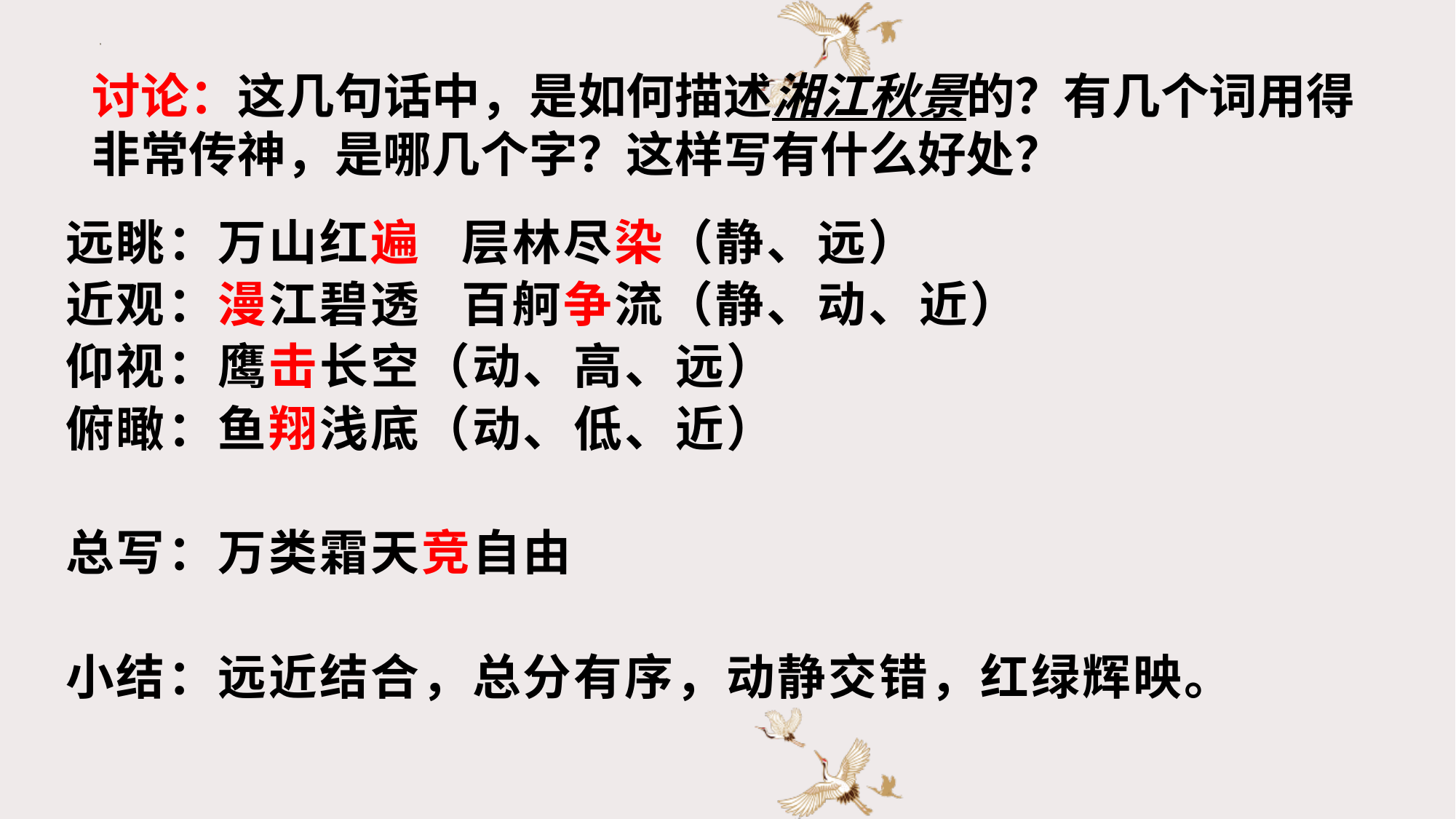

讨论：这几句话中，是如何描述湘江秋景的？有几个词用得非常传神，是哪几个字？这样写有什么好处？
远眺：万山红遍   层林尽染（静、远）
近观：漫江碧透   百舸争流（静、动、近）
仰视：鹰击长空（动、高、远）
俯瞰：鱼翔浅底（动、低、近）

总写：万类霜天竞自由

小结：远近结合，总分有序，动静交错，红绿辉映。